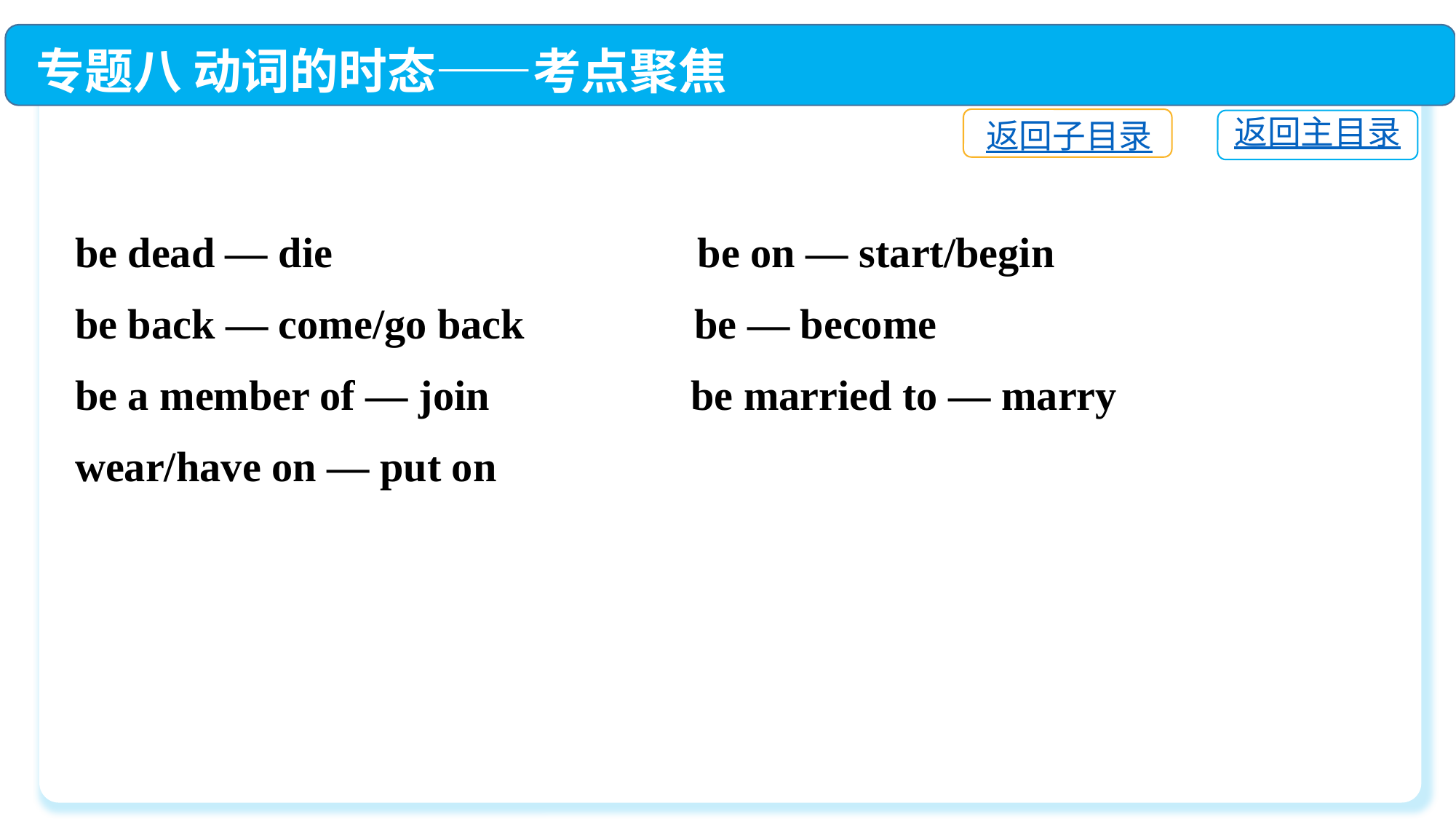

专题八 动词的时态——考点聚焦

返回子目录
返回主目录
be dead — die	                            be on — start/begin
be back — come/go back	       be — become
be a member of — join	                 be married to — marry
wear/have on — put on